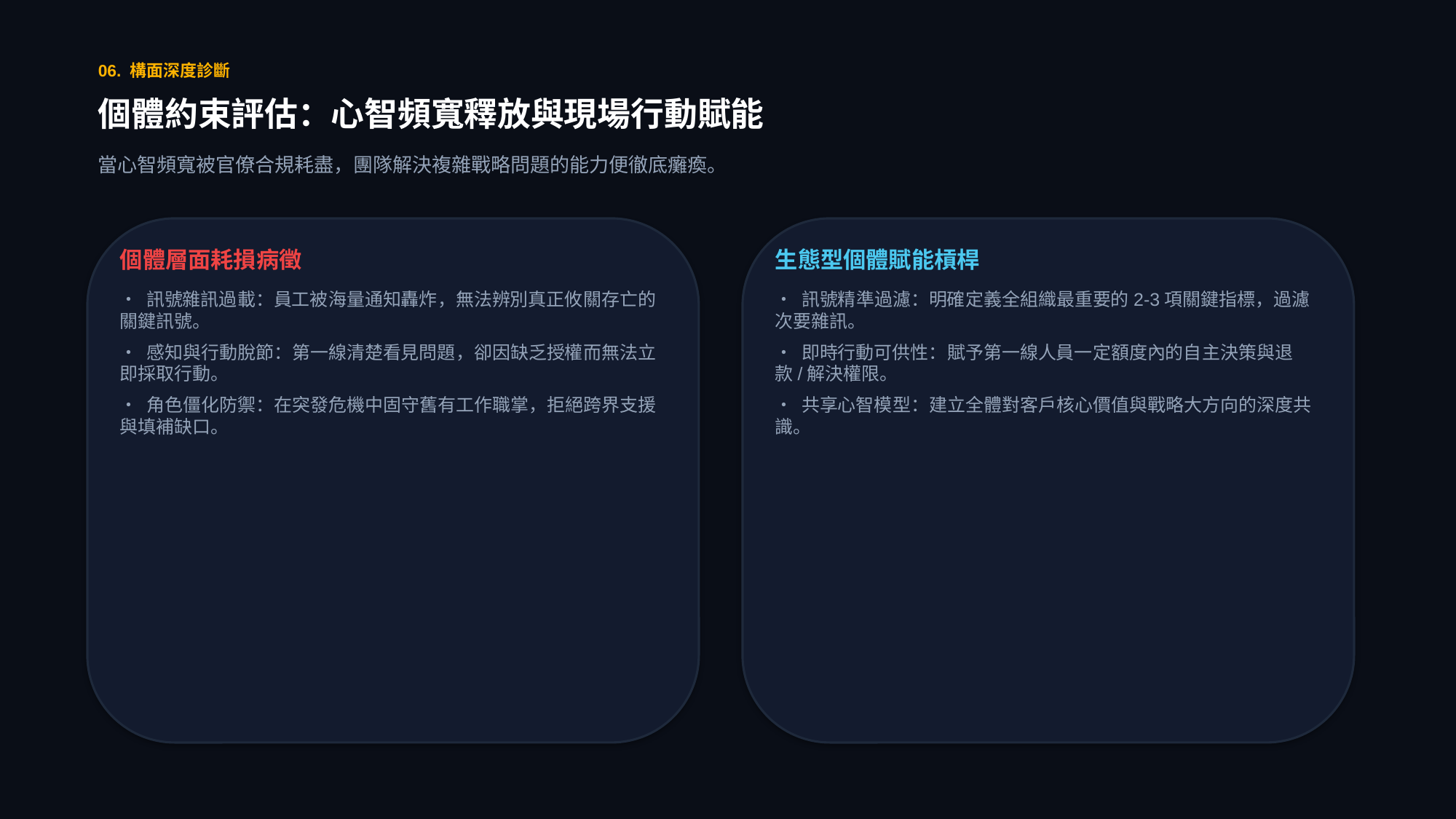

06. 構面深度診斷
個體約束評估：心智頻寬釋放與現場行動賦能
當心智頻寬被官僚合規耗盡，團隊解決複雜戰略問題的能力便徹底癱瘓。

個體層面耗損病徵
• 訊號雜訊過載：員工被海量通知轟炸，無法辨別真正攸關存亡的關鍵訊號。
• 感知與行動脫節：第一線清楚看見問題，卻因缺乏授權而無法立即採取行動。
• 角色僵化防禦：在突發危機中固守舊有工作職掌，拒絕跨界支援與填補缺口。
生態型個體賦能槓桿
• 訊號精準過濾：明確定義全組織最重要的2-3項關鍵指標，過濾次要雜訊。
• 即時行動可供性：賦予第一線人員一定額度內的自主決策與退款/解決權限。
• 共享心智模型：建立全體對客戶核心價值與戰略大方向的深度共識。